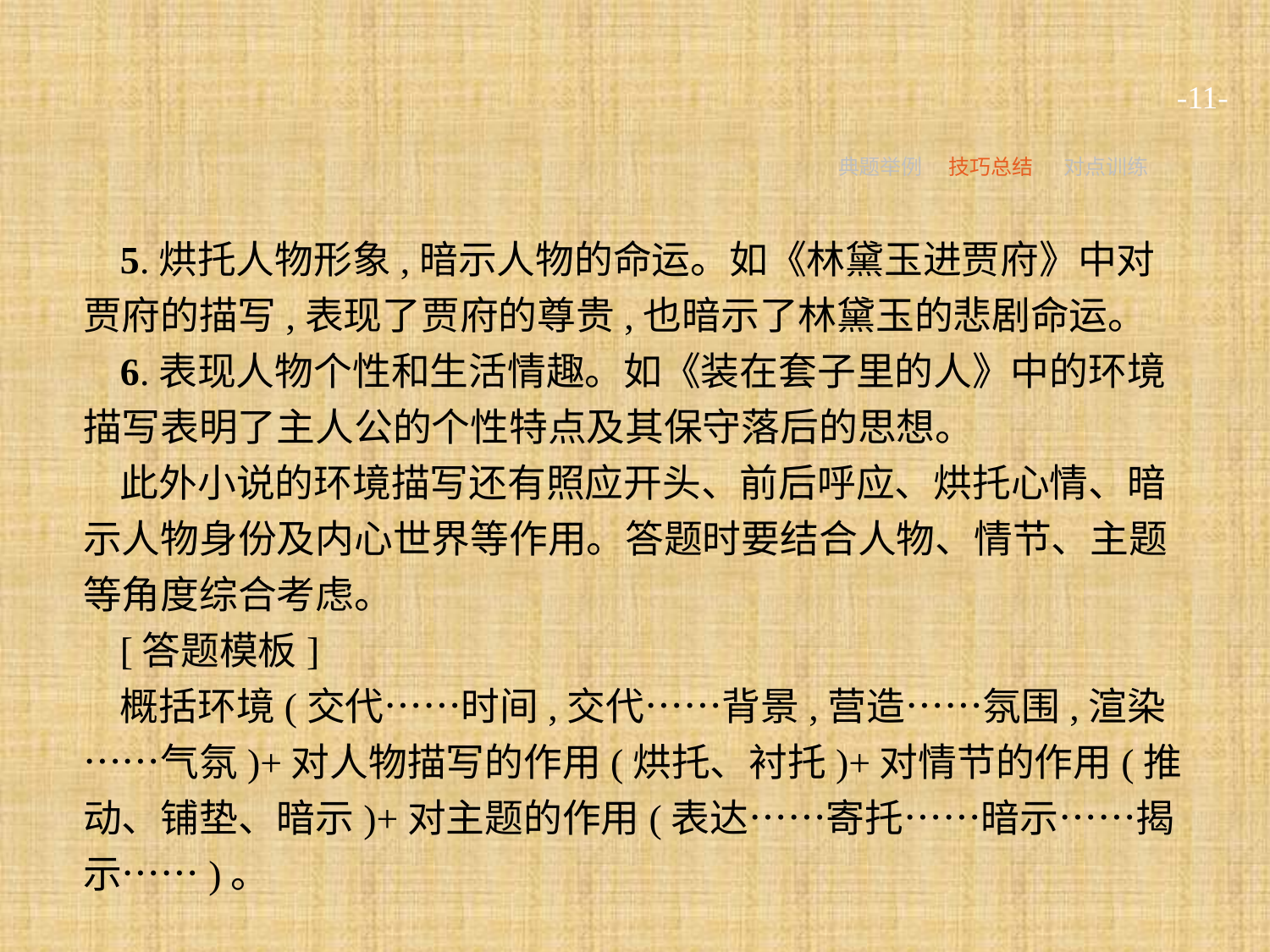

-11-
典题举例
技巧总结
对点训练
5.烘托人物形象,暗示人物的命运。如《林黛玉进贾府》中对贾府的描写,表现了贾府的尊贵,也暗示了林黛玉的悲剧命运。
6.表现人物个性和生活情趣。如《装在套子里的人》中的环境描写表明了主人公的个性特点及其保守落后的思想。
此外小说的环境描写还有照应开头、前后呼应、烘托心情、暗示人物身份及内心世界等作用。答题时要结合人物、情节、主题等角度综合考虑。
[答题模板]
概括环境(交代……时间,交代……背景,营造……氛围,渲染……气氛)+对人物描写的作用(烘托、衬托)+对情节的作用(推动、铺垫、暗示)+对主题的作用(表达……寄托……暗示……揭示……)。